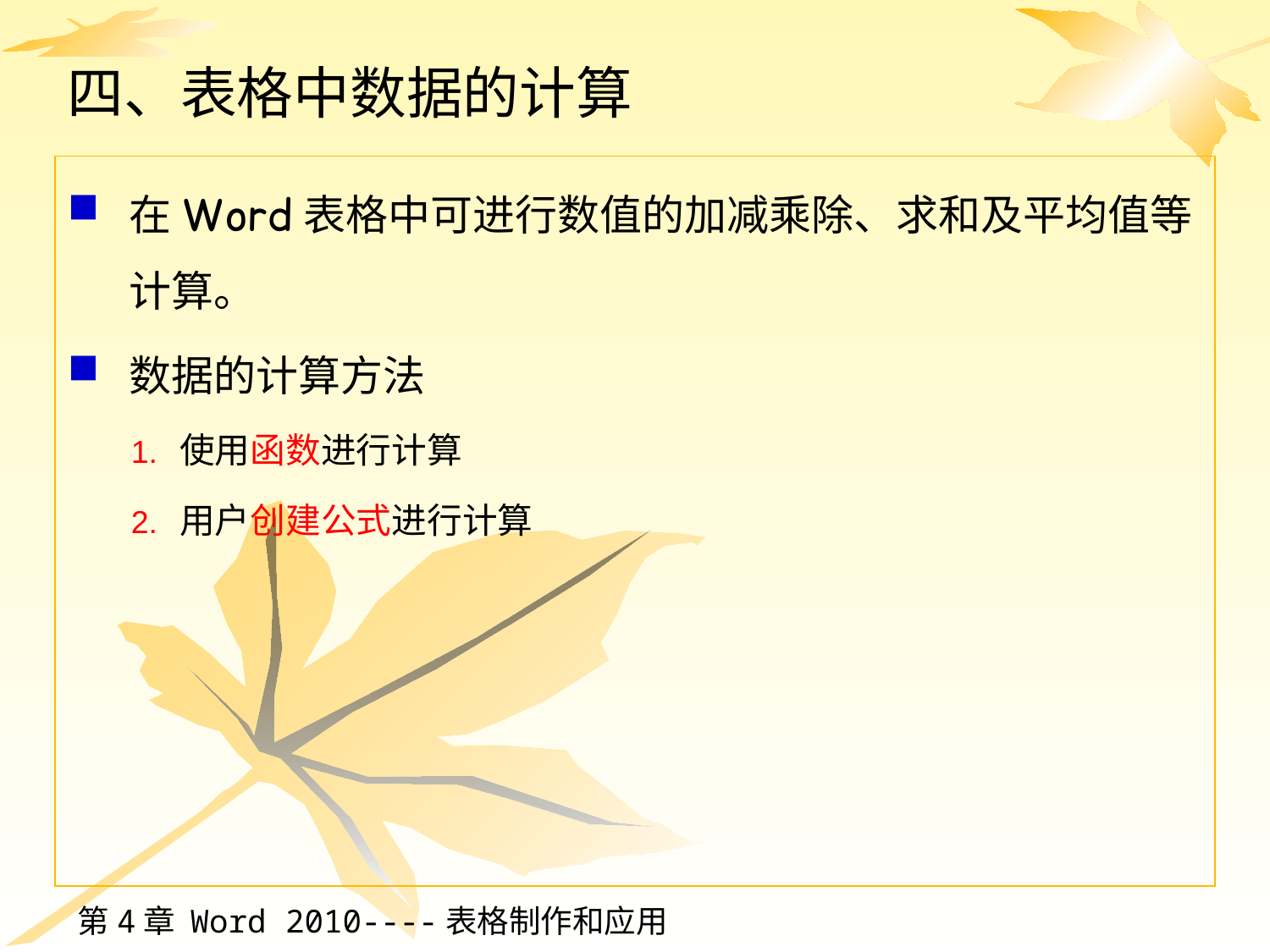

# 四、表格中数据的计算
在Word表格中可进行数值的加减乘除、求和及平均值等计算。
数据的计算方法
使用函数进行计算
用户创建公式进行计算